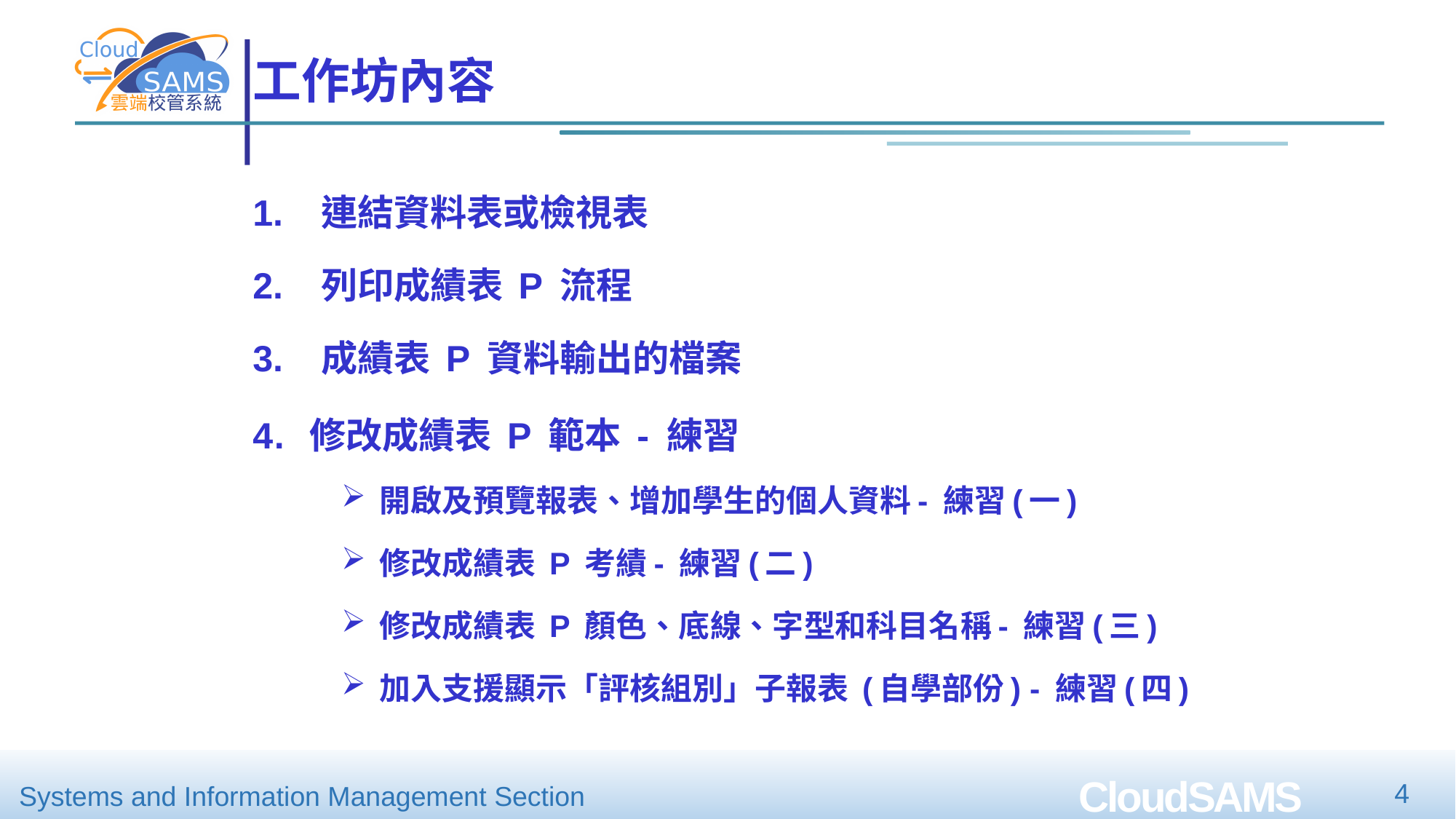

工作坊內容
1.   連結資料表或檢視表
2.   列印成績表 P 流程
3.   成績表 P 資料輸出的檔案
修改成績表 P 範本 - 練習
開啟及預覽報表、增加學生的個人資料- 練習(一)
修改成績表 P 考績- 練習(二)
修改成績表 P 顏色、底線、字型和科目名稱- 練習(三)
加入支援顯示「評核組別」子報表 (自學部份) - 練習(四)

4